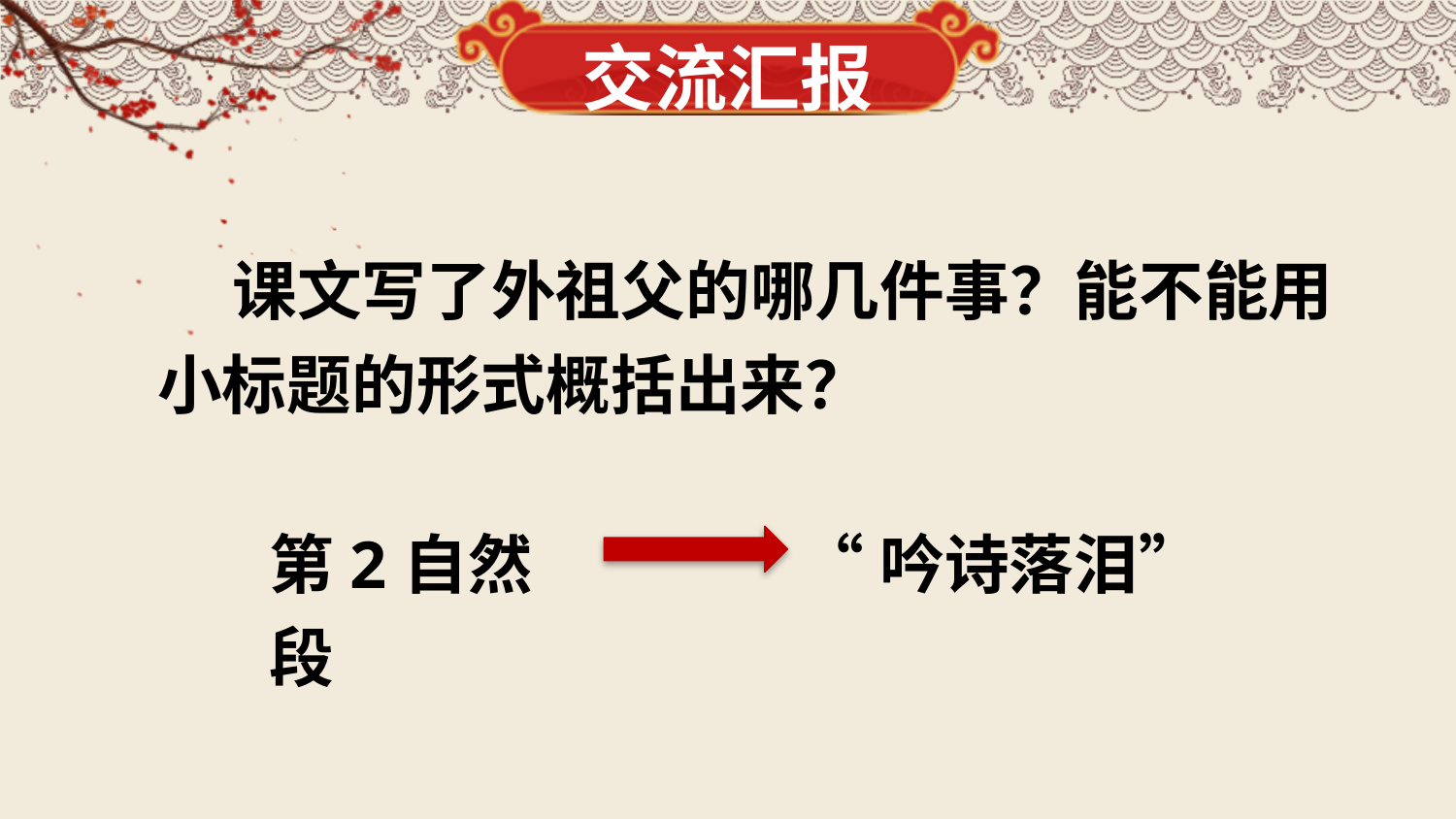

交流汇报
    课文写了外祖父的哪几件事？能不能用小标题的形式概括出来？
第2自然段
“吟诗落泪”